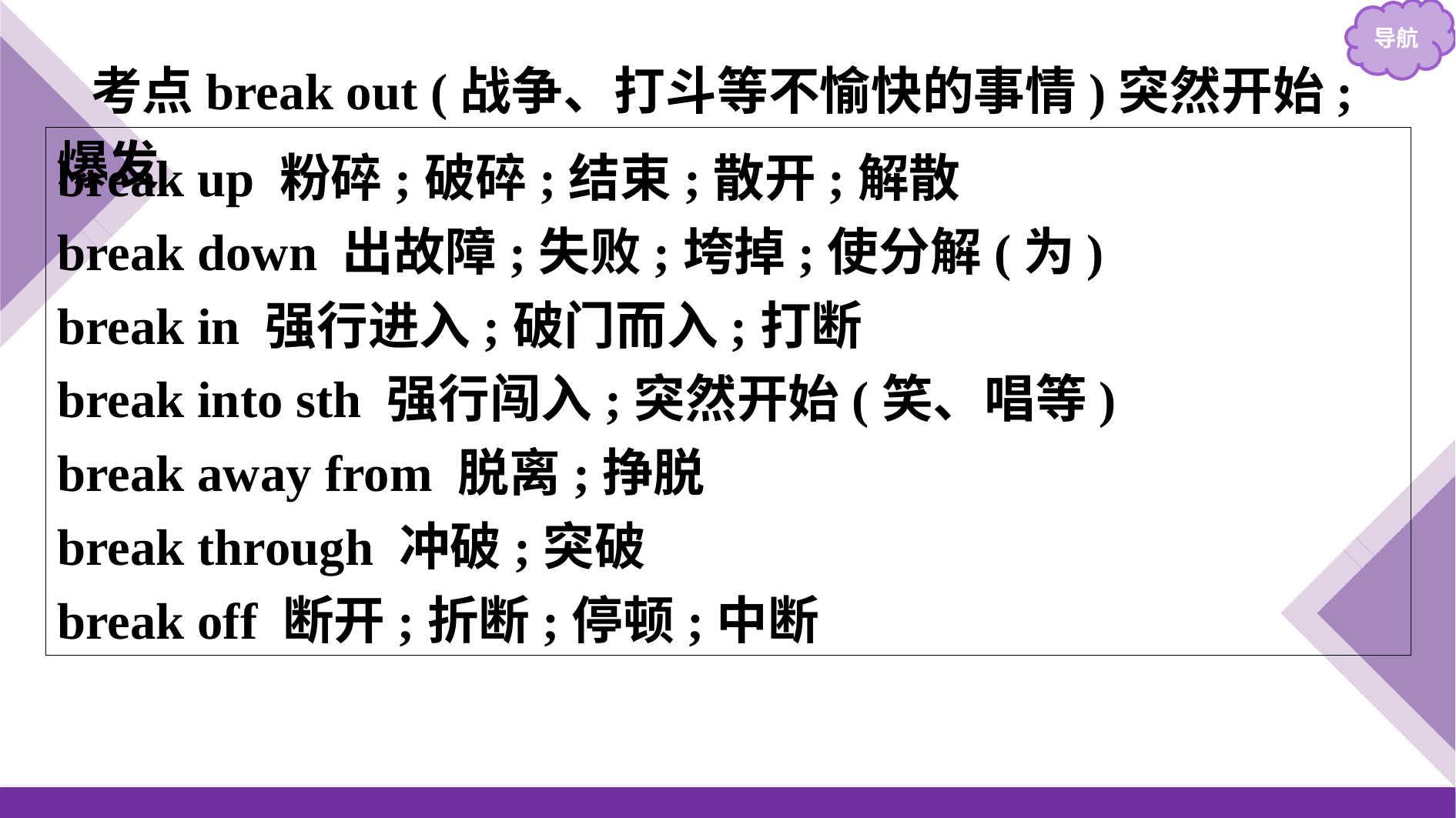

考点break out (战争、打斗等不愉快的事情)突然开始;爆发
break up 粉碎;破碎;结束;散开;解散
break down 出故障;失败;垮掉;使分解(为)
break in 强行进入;破门而入;打断
break into sth 强行闯入;突然开始(笑、唱等)
break away from 脱离;挣脱
break through 冲破;突破
break off 断开;折断;停顿;中断